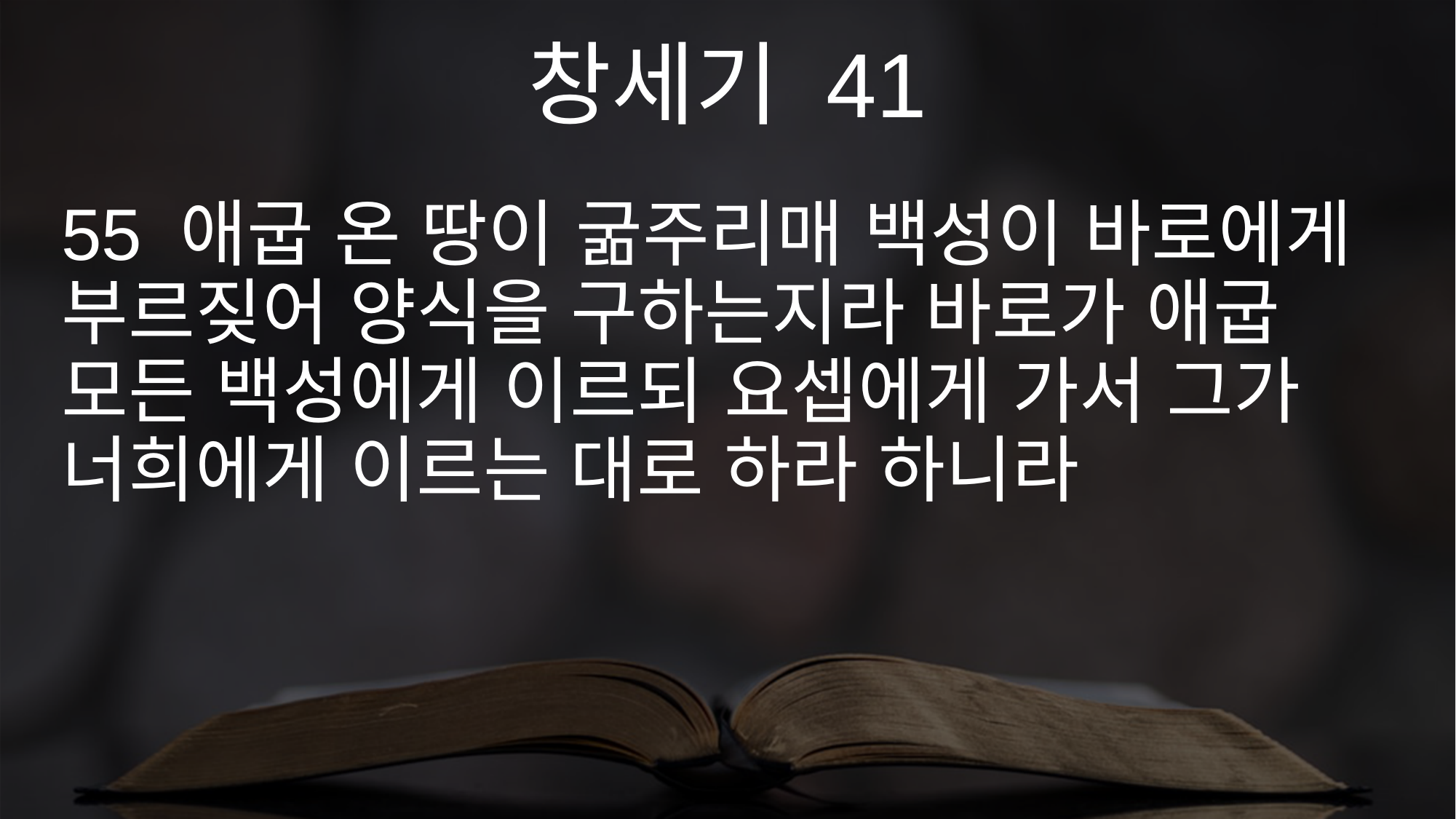

창세기 41
55 애굽 온 땅이 굶주리매 백성이 바로에게 부르짖어 양식을 구하는지라 바로가 애굽 모든 백성에게 이르되 요셉에게 가서 그가 너희에게 이르는 대로 하라 하니라